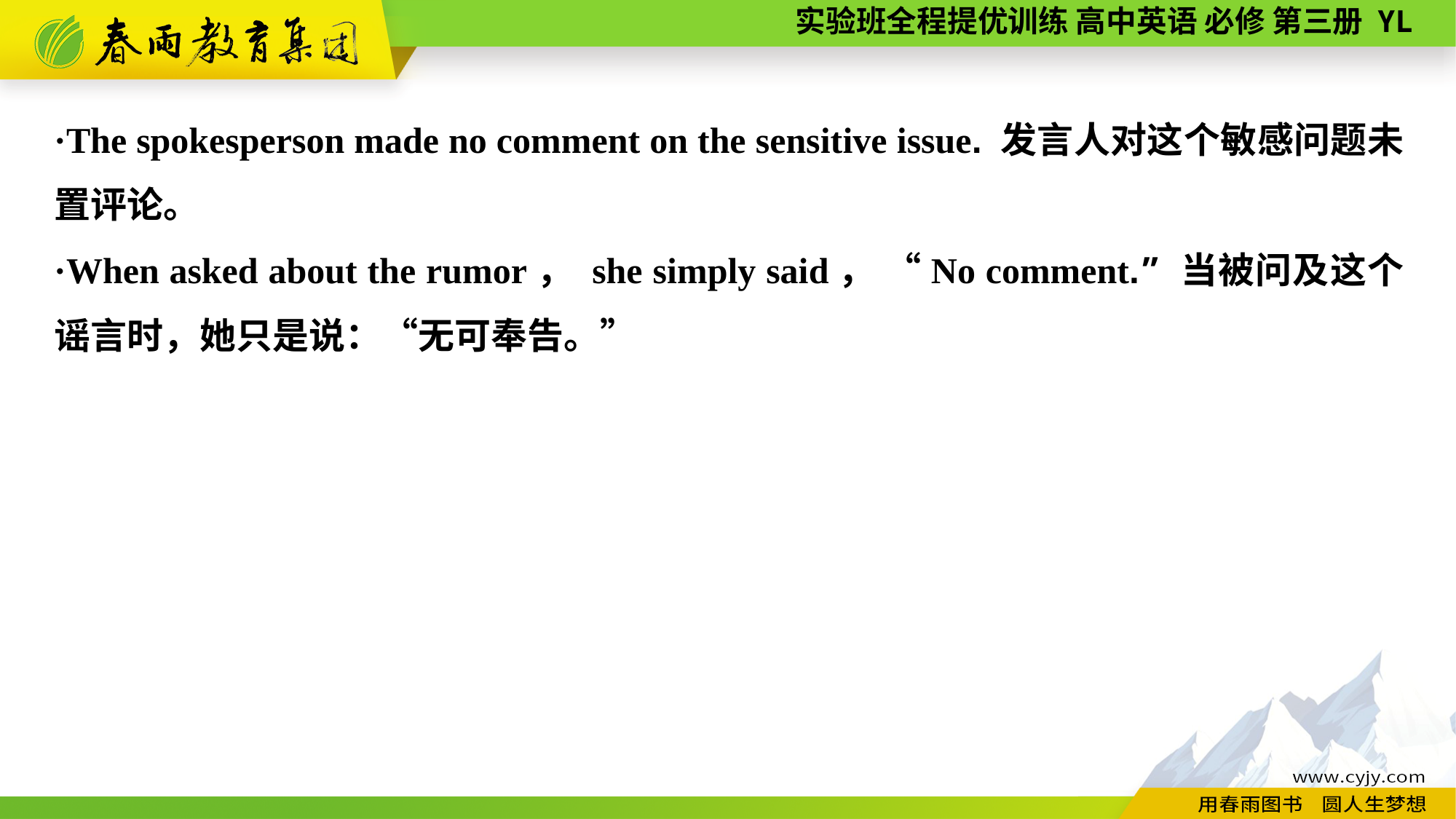

·The spokesperson made no comment on the sensitive issue. 发言人对这个敏感问题未置评论。
·When asked about the rumor， she simply said， “No comment.” 当被问及这个谣言时，她只是说：“无可奉告。”